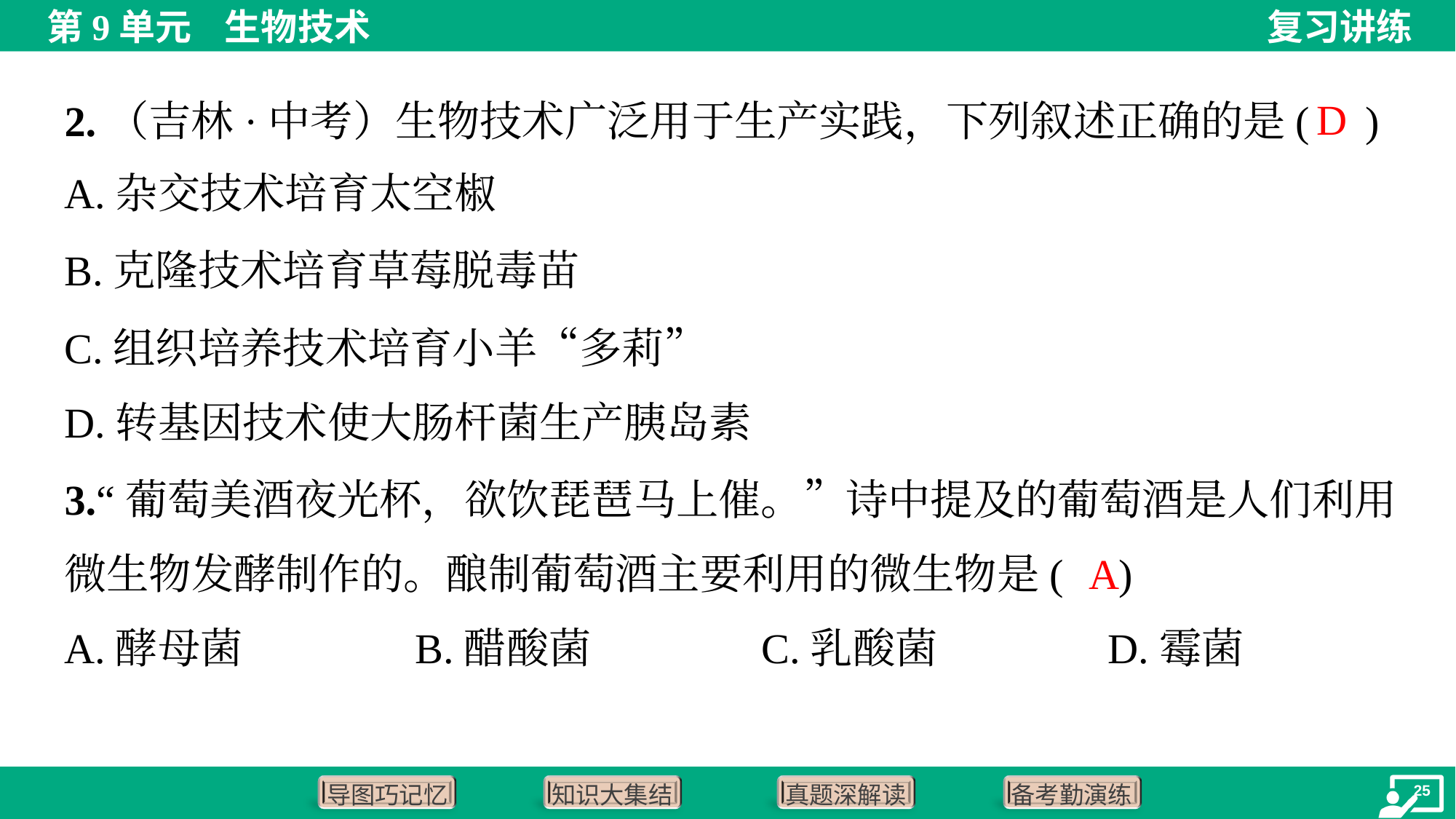

2.（吉林·中考）生物技术广泛用于生产实践，下列叙述正确的是(     )
D
A.杂交技术培育太空椒
B.克隆技术培育草莓脱毒苗
C.组织培养技术培育小羊“多莉”
D.转基因技术使大肠杆菌生产胰岛素
3.“葡萄美酒夜光杯，欲饮琵琶马上催。”诗中提及的葡萄酒是人们利用
微生物发酵制作的。酿制葡萄酒主要利用的微生物是(     )
A
A.酵母菌	B.醋酸菌	C.乳酸菌	D.霉菌